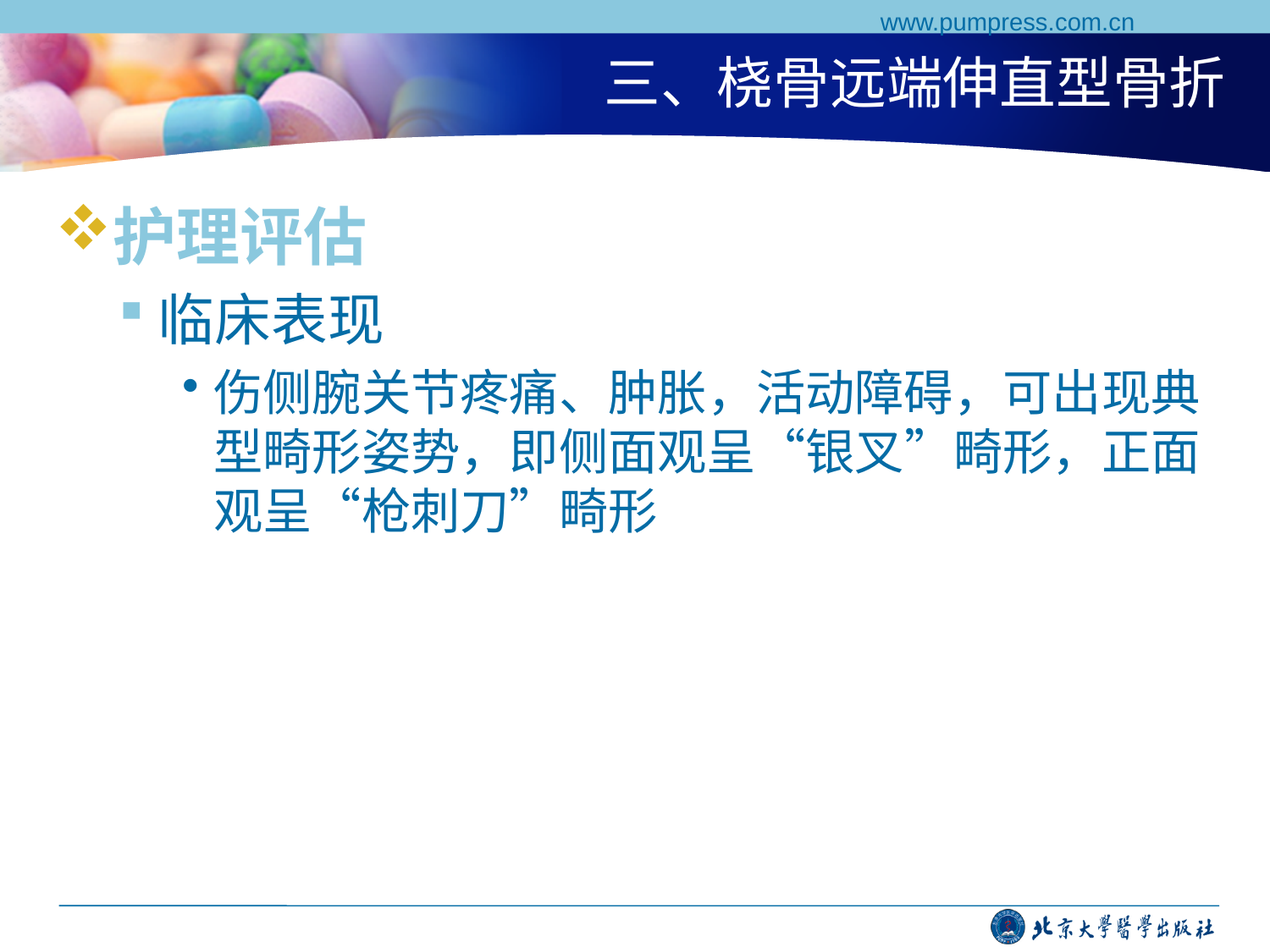

www.pumpress.com.cn
# 三、桡骨远端伸直型骨折
护理评估
临床表现
伤侧腕关节疼痛、肿胀，活动障碍，可出现典型畸形姿势，即侧面观呈“银叉”畸形，正面观呈“枪刺刀”畸形